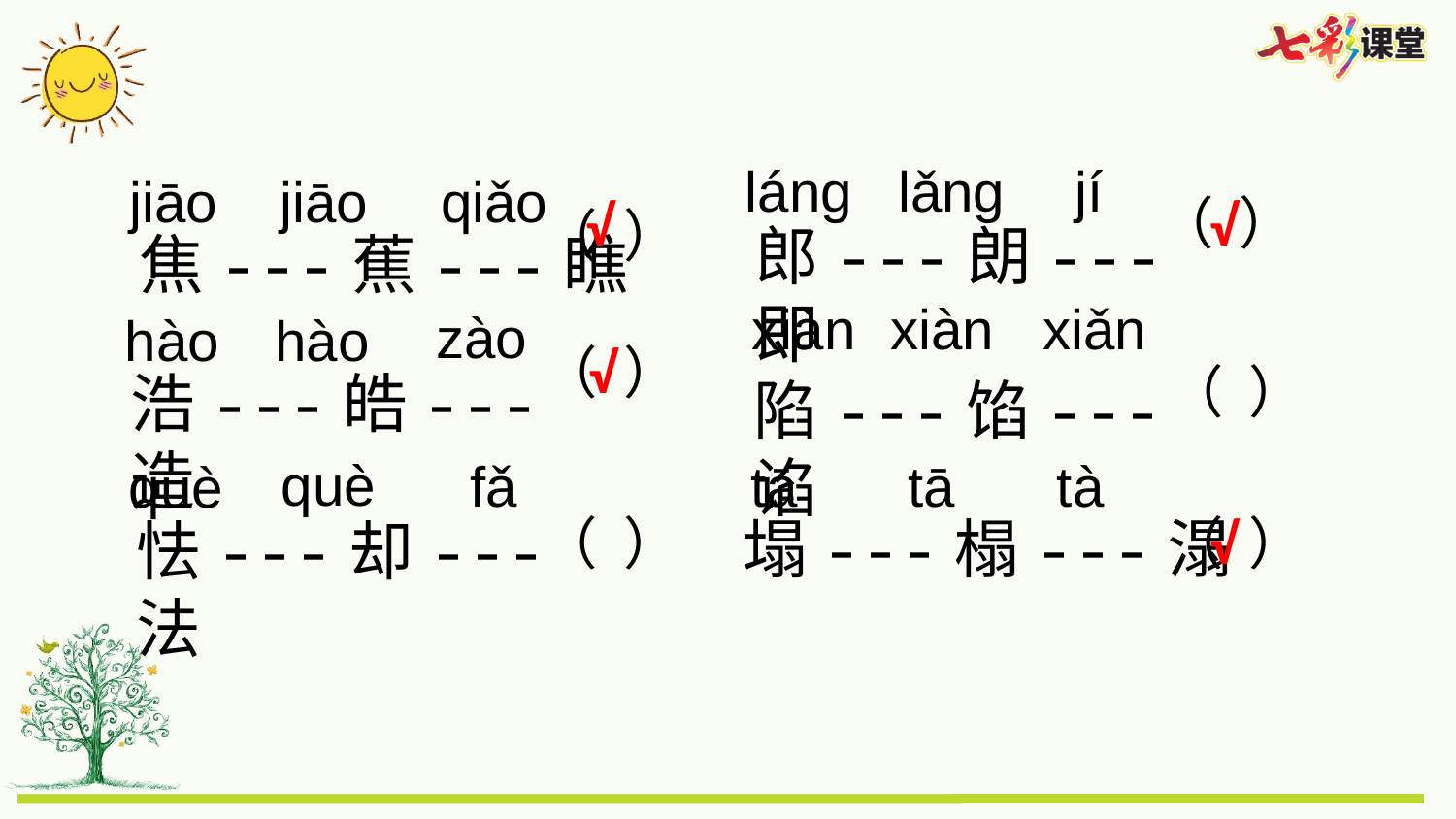

láng
lǎng
jí
jiāo
jiāo
qiǎo
（  ）
√
√
（  ）
郎---朗---即
焦---蕉---瞧
xiàn
xiàn
xiǎn
zào
hào
hào
（  ）
√
（  ）
浩---皓---造
陷---馅---谄
què
tā
tā
tà
 fǎ
què
（  ）
（  ）
√
塌---榻---溻
怯---却---法